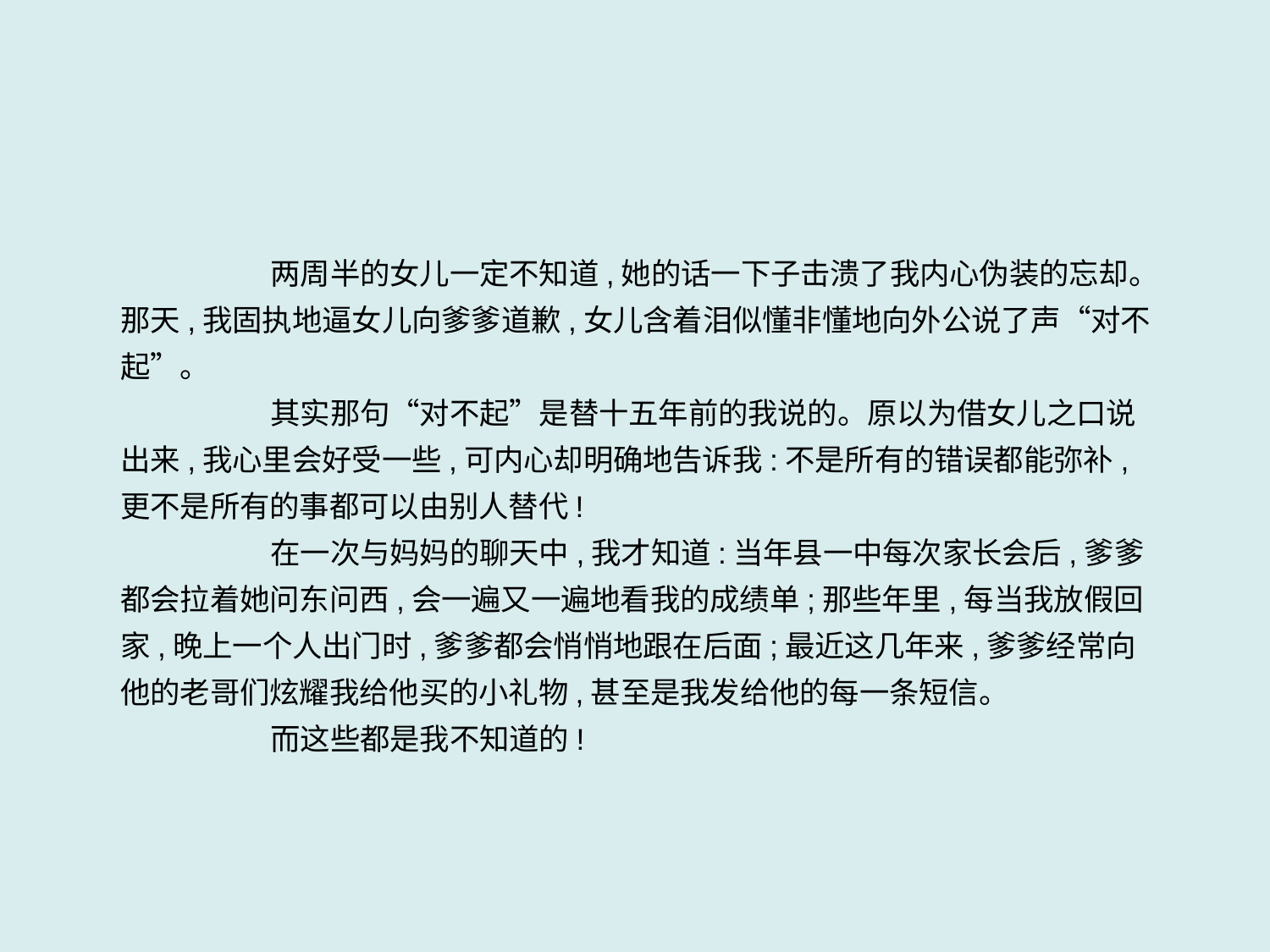

两周半的女儿一定不知道,她的话一下子击溃了我内心伪装的忘却。那天,我固执地逼女儿向爹爹道歉,女儿含着泪似懂非懂地向外公说了声“对不起”。
其实那句“对不起”是替十五年前的我说的。原以为借女儿之口说出来,我心里会好受一些,可内心却明确地告诉我:不是所有的错误都能弥补,更不是所有的事都可以由别人替代!
在一次与妈妈的聊天中,我才知道:当年县一中每次家长会后,爹爹都会拉着她问东问西,会一遍又一遍地看我的成绩单;那些年里,每当我放假回家,晚上一个人出门时,爹爹都会悄悄地跟在后面;最近这几年来,爹爹经常向他的老哥们炫耀我给他买的小礼物,甚至是我发给他的每一条短信。
而这些都是我不知道的!